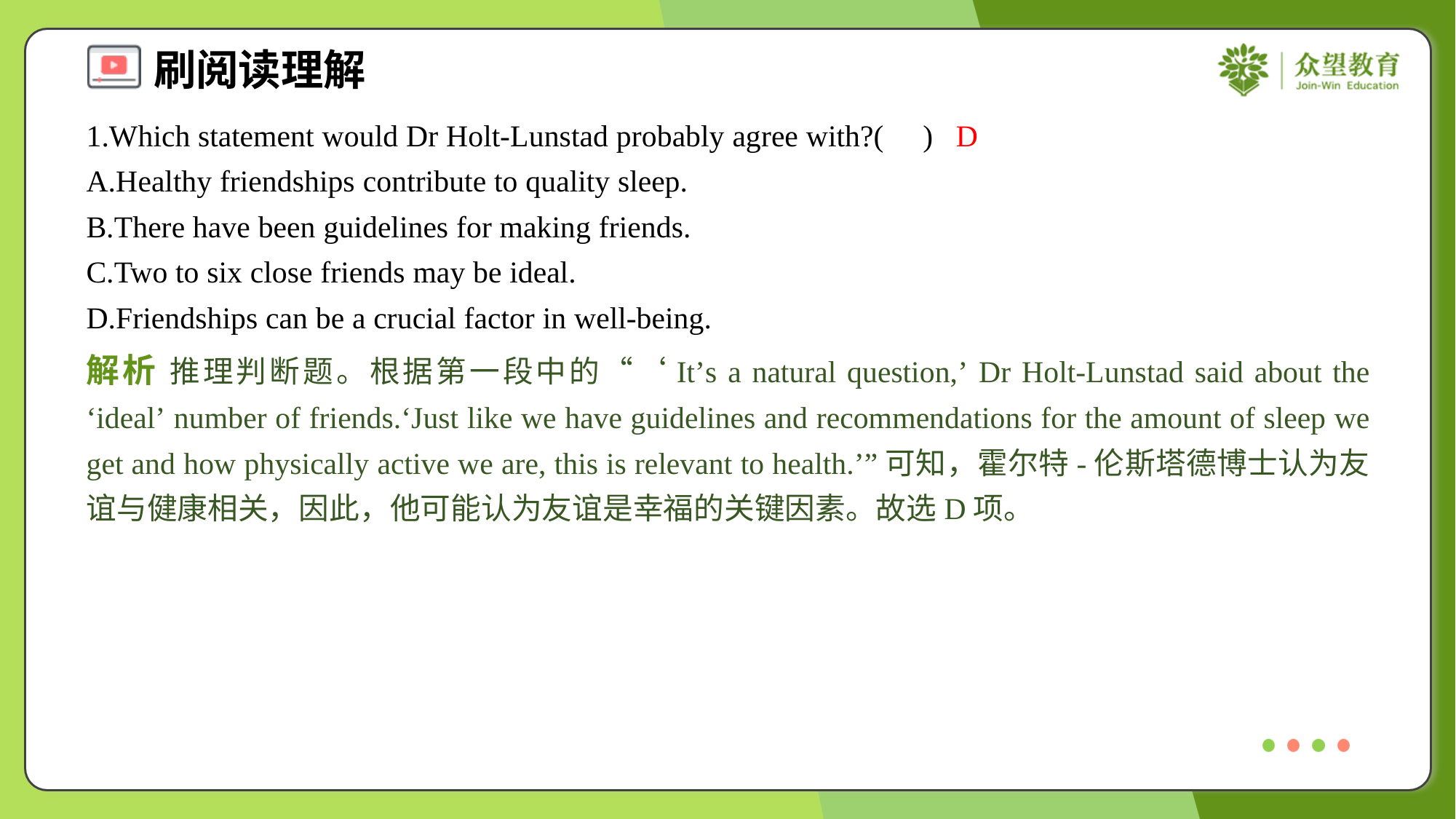

1.Which statement would Dr Holt-Lunstad probably agree with?(     )
D
A.Healthy friendships contribute to quality sleep.
B.There have been guidelines for making friends.
C.Two to six close friends may be ideal.
D.Friendships can be a crucial factor in well-being.
解析 推理判断题。根据第一段中的“‘It’s a natural question,’ Dr Holt-Lunstad said about the ‘ideal’ number of friends.‘Just like we have guidelines and recommendations for the amount of sleep we get and how physically active we are, this is relevant to health.’”可知，霍尔特-伦斯塔德博士认为友谊与健康相关，因此，他可能认为友谊是幸福的关键因素。故选D项。